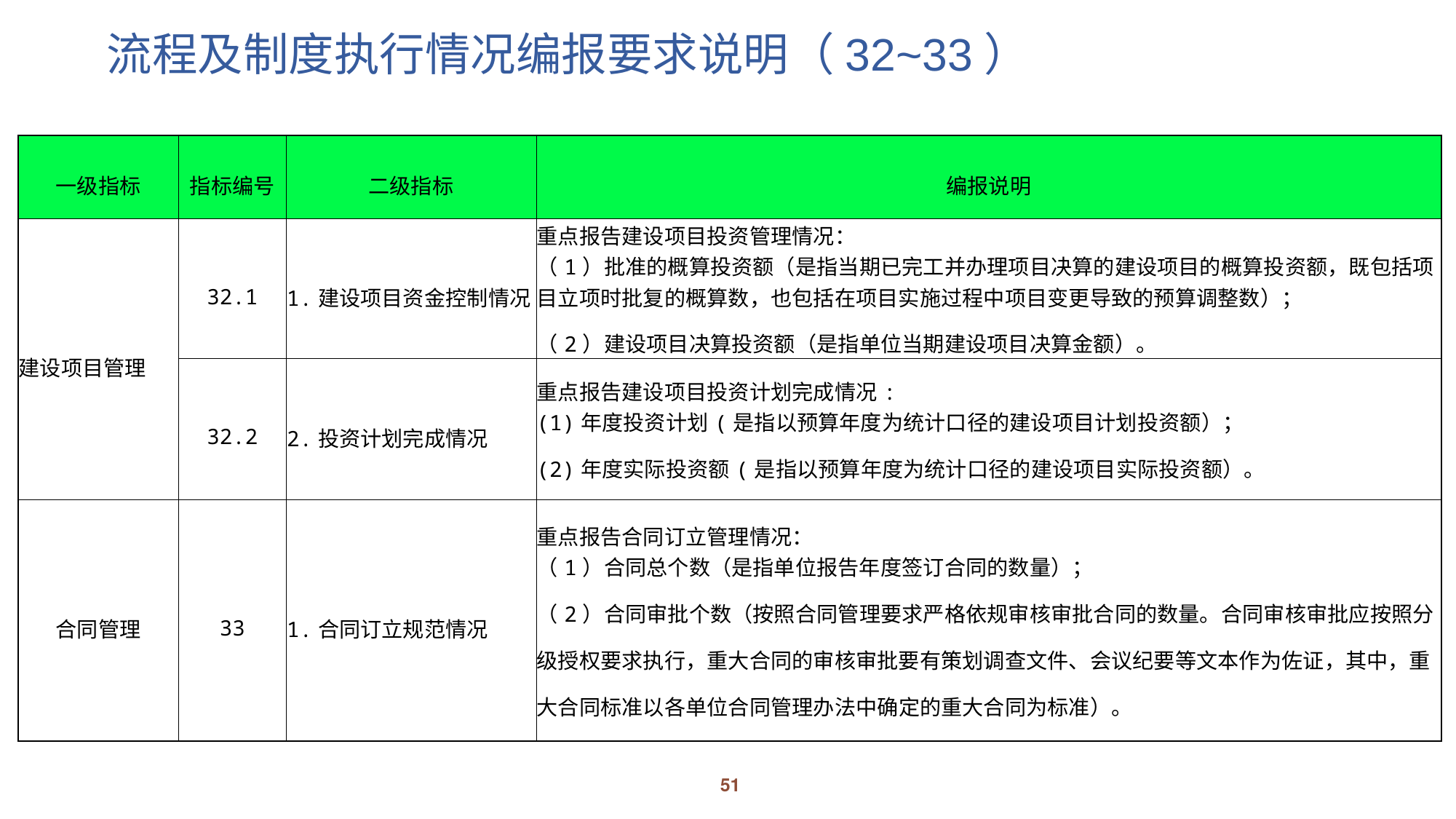

# 流程及制度执行情况编报要求说明（32~33）
| 一级指标 | 指标编号 | 二级指标 | 编报说明 |
| --- | --- | --- | --- |
| 建设项目管理 | 32.1 | 1.建设项目资金控制情况 | 重点报告建设项目投资管理情况： （1）批准的概算投资额（是指当期已完工并办理项目决算的建设项目的概算投资额，既包括项目立项时批复的概算数，也包括在项目实施过程中项目变更导致的预算调整数）； （2）建设项目决算投资额（是指单位当期建设项目决算金额）。 |
|  | 32.2 | 2.投资计划完成情况 | 重点报告建设项目投资计划完成情况: (1)年度投资计划(是指以预算年度为统计口径的建设项目计划投资额）； (2)年度实际投资额(是指以预算年度为统计口径的建设项目实际投资额）。 |
| 合同管理 | 33 | 1.合同订立规范情况 | 重点报告合同订立管理情况： （1）合同总个数（是指单位报告年度签订合同的数量）； （2）合同审批个数（按照合同管理要求严格依规审核审批合同的数量。合同审核审批应按照分级授权要求执行，重大合同的审核审批要有策划调查文件、会议纪要等文本作为佐证，其中，重大合同标准以各单位合同管理办法中确定的重大合同为标准）。 |
51